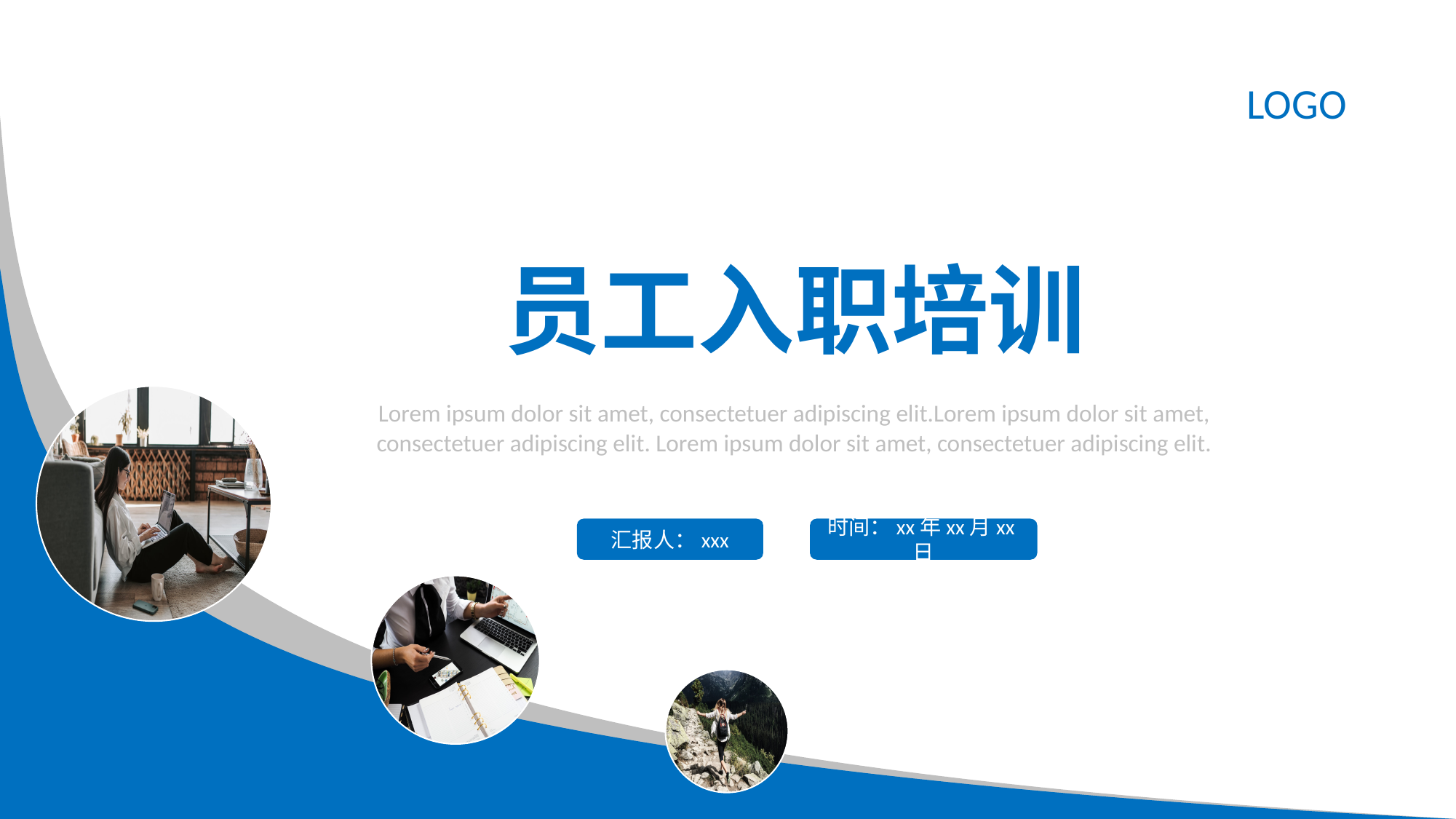

LOGO

员工入职培训

Lorem ipsum dolor sit amet, consectetuer adipiscing elit.Lorem ipsum dolor sit amet, consectetuer adipiscing elit. Lorem ipsum dolor sit amet, consectetuer adipiscing elit.
汇报人：xxx
时间：xx年xx月xx日